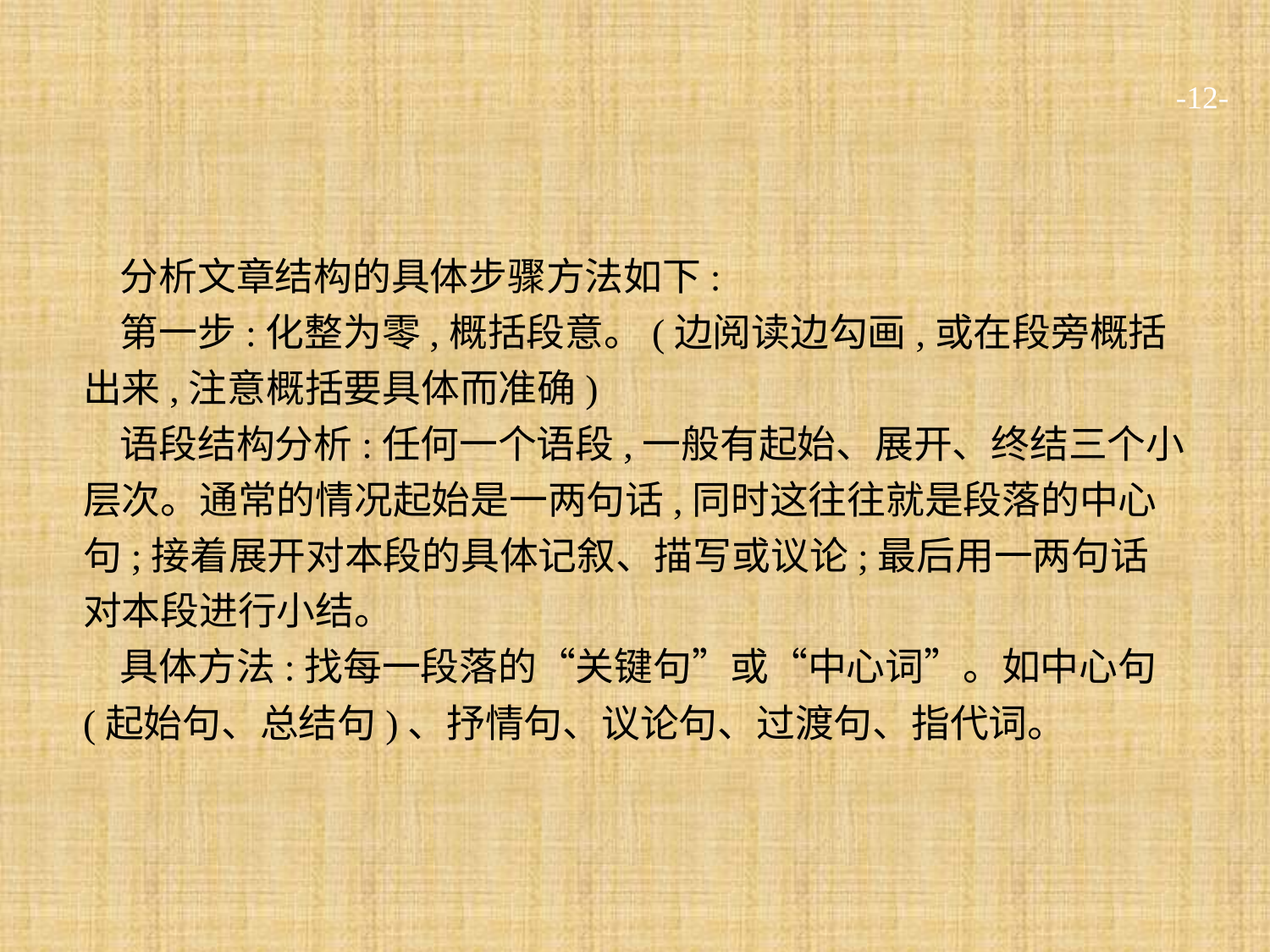

-12-
分析文章结构的具体步骤方法如下:
第一步:化整为零,概括段意。(边阅读边勾画,或在段旁概括出来,注意概括要具体而准确)
语段结构分析:任何一个语段,一般有起始、展开、终结三个小层次。通常的情况起始是一两句话,同时这往往就是段落的中心句;接着展开对本段的具体记叙、描写或议论;最后用一两句话对本段进行小结。
具体方法:找每一段落的“关键句”或“中心词”。如中心句(起始句、总结句)、抒情句、议论句、过渡句、指代词。